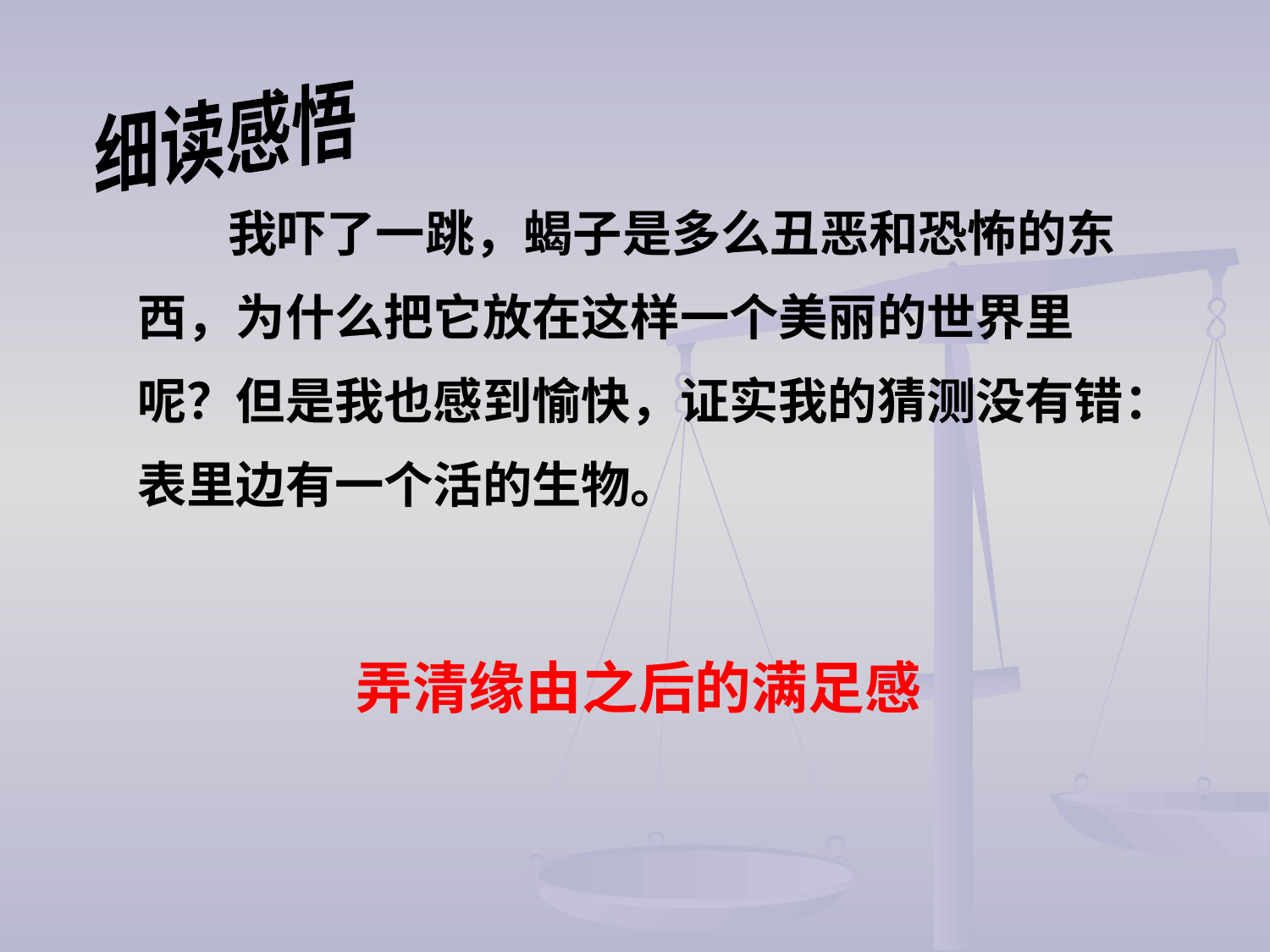

细读感悟
       我吓了一跳，蝎子是多么丑恶和恐怖的东
西，为什么把它放在这样一个美丽的世界里
呢？但是我也感到愉快，证实我的猜测没有错：
表里边有一个活的生物。
弄清缘由之后的满足感